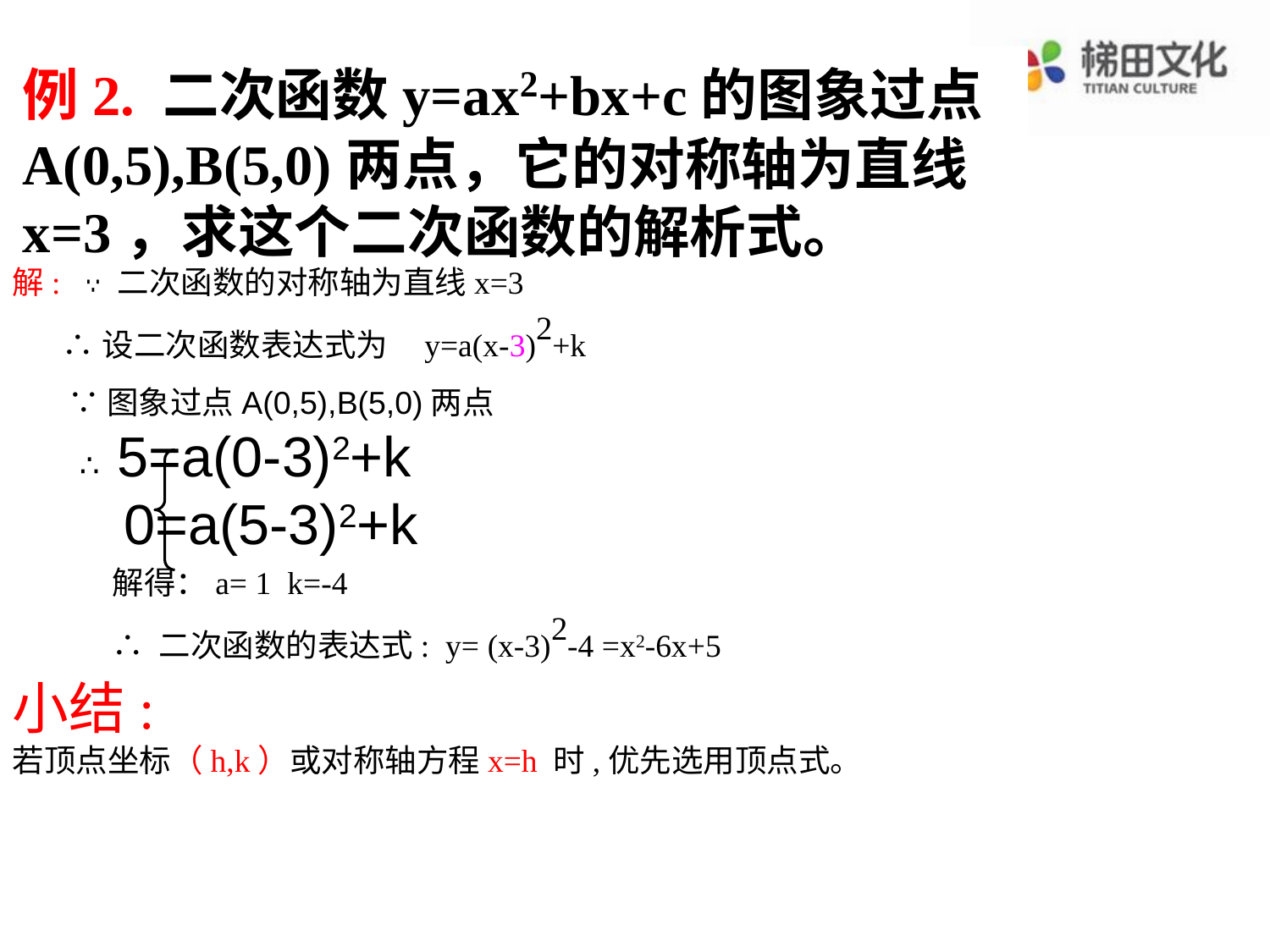

例2. 二次函数y=ax2+bx+c的图象过点A(0,5),B(5,0)两点，它的对称轴为直线x=3，求这个二次函数的解析式。
解:   ∵ 二次函数的对称轴为直线x=3
       ∴设二次函数表达式为   y=a(x-3)2+k
       ∵图象过点A(0,5),B(5,0)两点
       ∴  5=a(0-3)2+k
            0=a(5-3)2+k

解得：a= 1  k=-4
∴ 二次函数的表达式:  y= (x-3)2-4 =x2-6x+5
小结:
若顶点坐标（h,k）或对称轴方程x=h 时,优先选用顶点式。